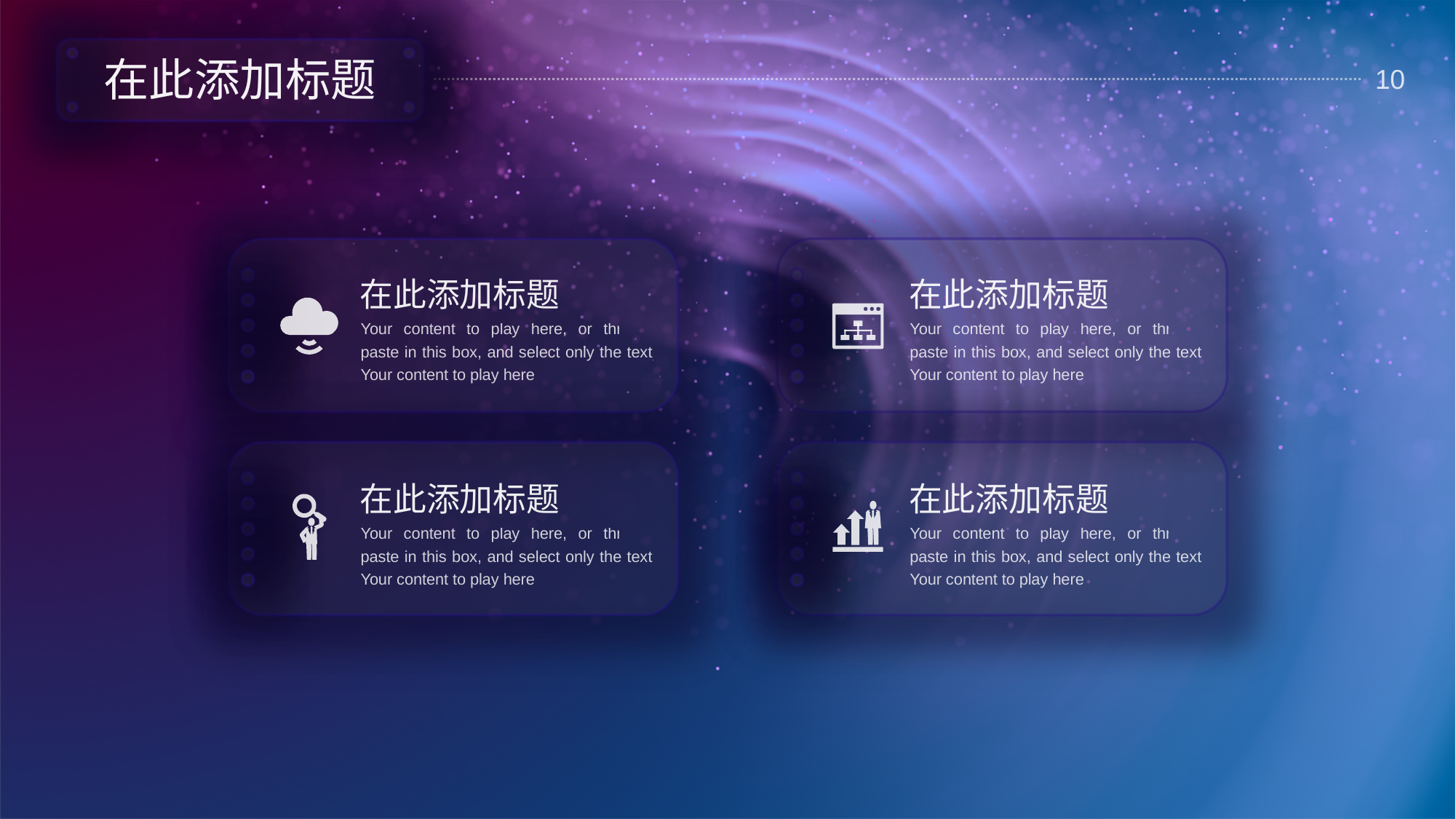

在此添加标题

在此添加标题
在此添加标题

Your content to play here, or through paste in this box, and select only the text. Your content to play here
Your content to play here, or through paste in this box, and select only the text. Your content to play here

在此添加标题
在此添加标题

Your content to play here, or through paste in this box, and select only the text. Your content to play here
Your content to play here, or through paste in this box, and select only the text. Your content to play here